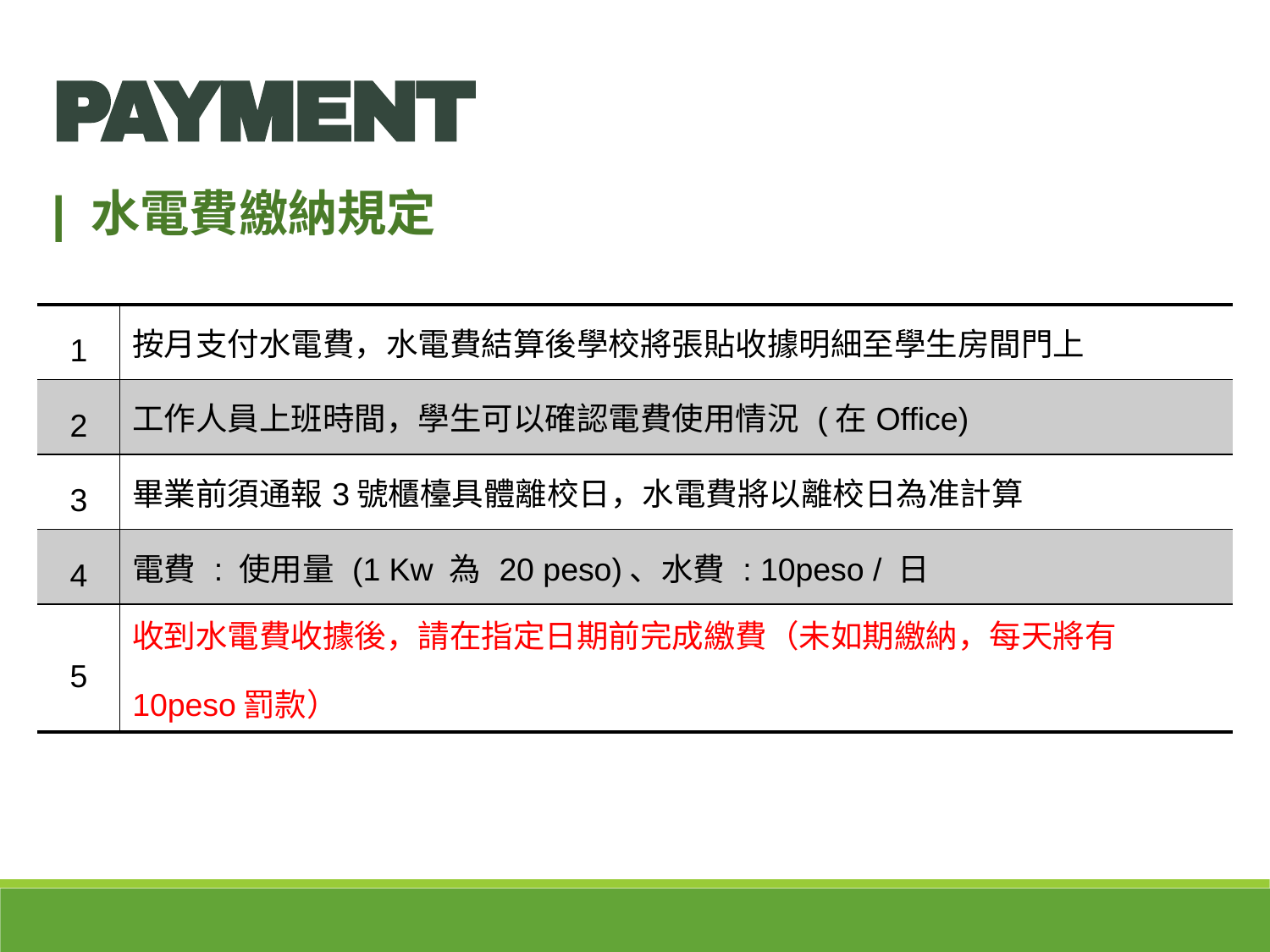

payment
| 水電費繳納規定
| 1 | 按月支付水電費，水電費結算後學校將張貼收據明細至學生房間門上 |
| --- | --- |
| 2 | 工作人員上班時間，學生可以確認電費使用情況 (在Office) |
| 3 | 畢業前須通報3號櫃檯具體離校日，水電費將以離校日為准計算 |
| 4 | 電費 : 使用量 (1 Kw 為 20 peso)、水費 : 10peso / 日 |
| 5 | 收到水電費收據後，請在指定日期前完成繳費（未如期繳納，每天將有 10peso罰款） |